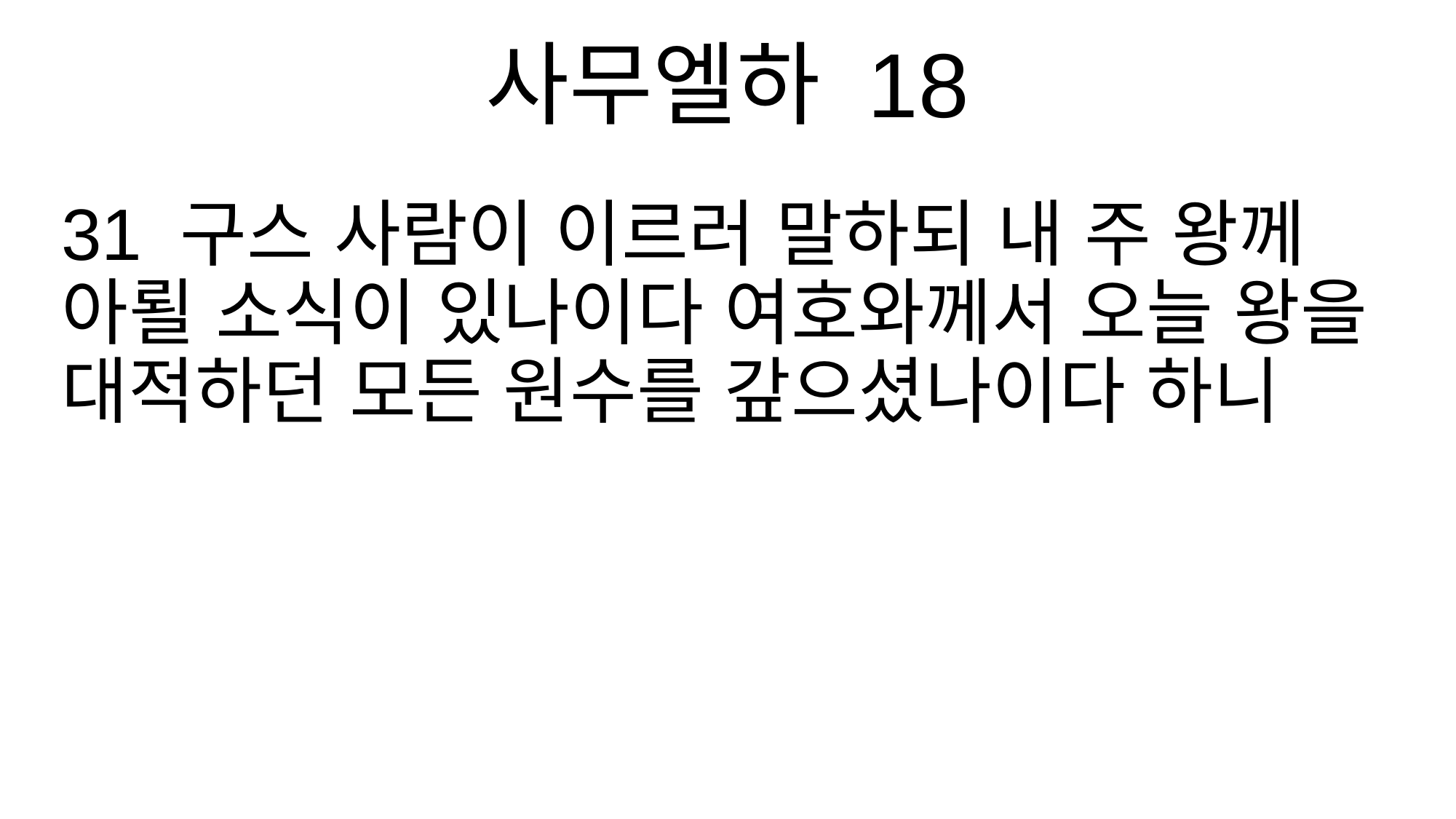

사무엘하 18
31 구스 사람이 이르러 말하되 내 주 왕께 아뢸 소식이 있나이다 여호와께서 오늘 왕을 대적하던 모든 원수를 갚으셨나이다 하니